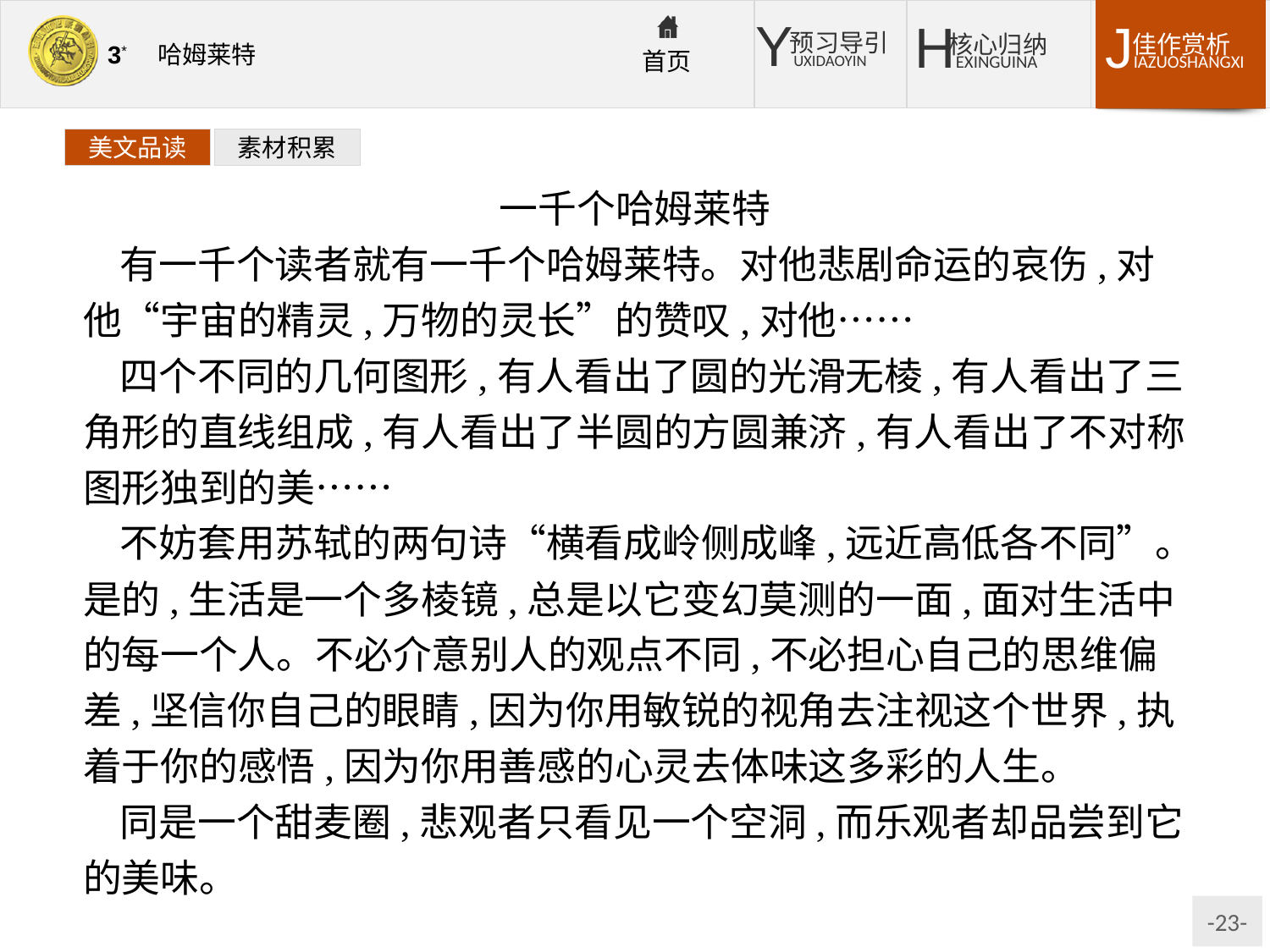

美文品读
素材积累
一千个哈姆莱特
有一千个读者就有一千个哈姆莱特。对他悲剧命运的哀伤,对他“宇宙的精灵,万物的灵长”的赞叹,对他……
四个不同的几何图形,有人看出了圆的光滑无棱,有人看出了三角形的直线组成,有人看出了半圆的方圆兼济,有人看出了不对称图形独到的美……
不妨套用苏轼的两句诗“横看成岭侧成峰,远近高低各不同”。是的,生活是一个多棱镜,总是以它变幻莫测的一面,面对生活中的每一个人。不必介意别人的观点不同,不必担心自己的思维偏差,坚信你自己的眼睛,因为你用敏锐的视角去注视这个世界,执着于你的感悟,因为你用善感的心灵去体味这多彩的人生。
同是一个甜麦圈,悲观者只看见一个空洞,而乐观者却品尝到它的美味。